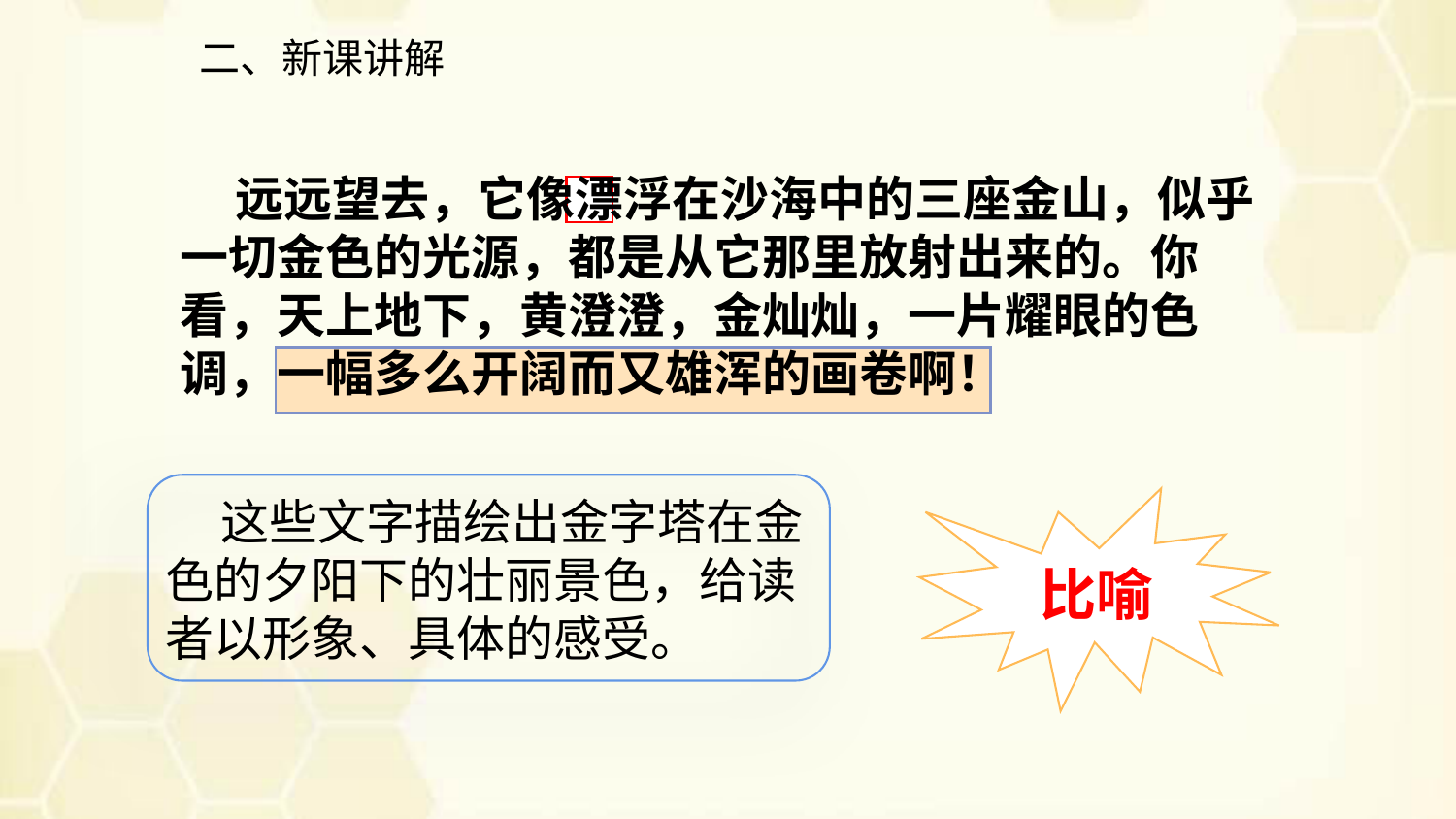

二、新课讲解

    远远望去，它像漂浮在沙海中的三座金山，似乎一切金色的光源，都是从它那里放射出来的。你看，天上地下，黄澄澄，金灿灿，一片耀眼的色调，一幅多么开阔而又雄浑的画卷啊！

金字塔
     这些文字描绘出金字塔在金色的夕阳下的壮丽景色，给读者以形象、具体的感受。
比喻